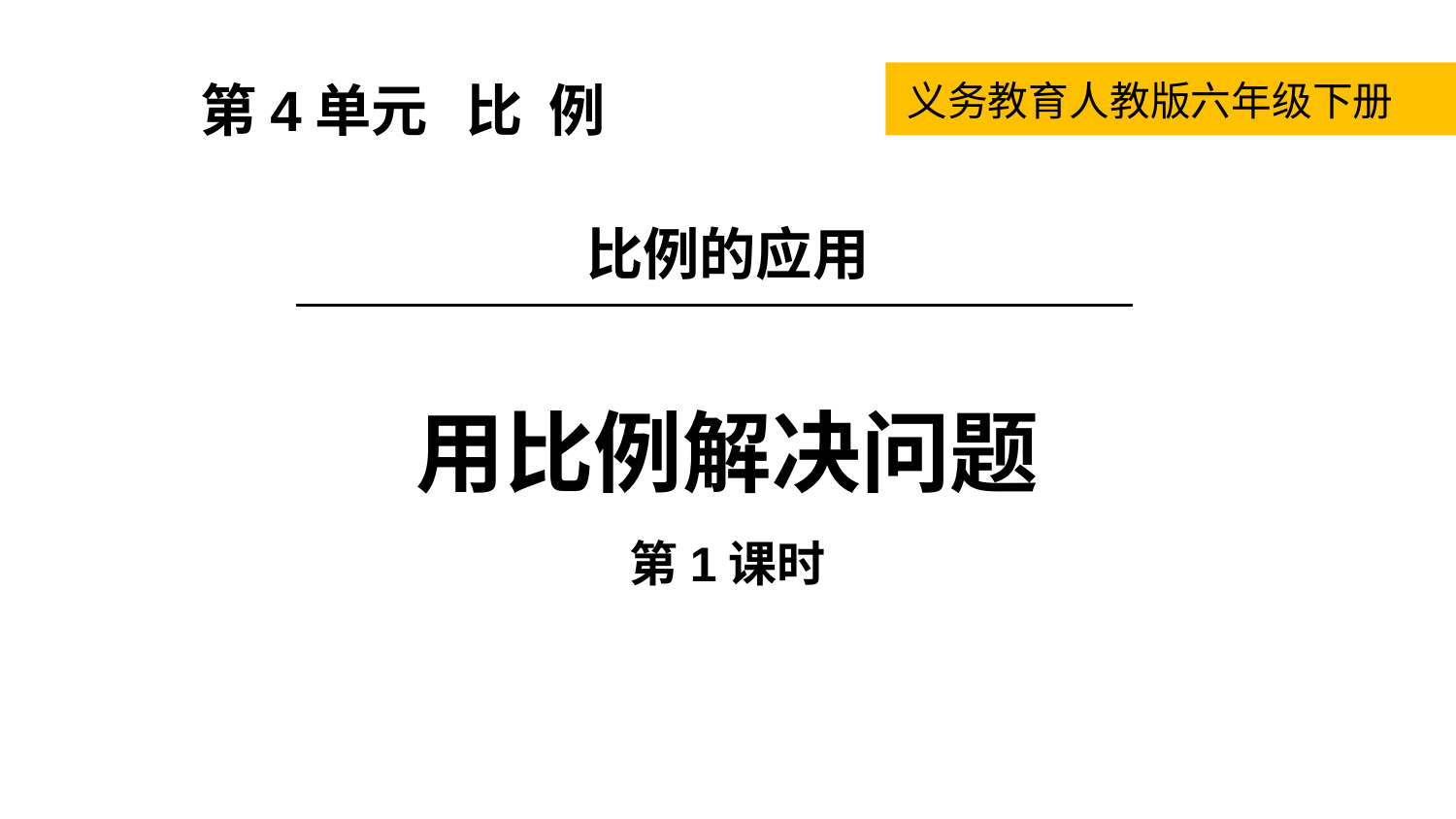

第4单元   比  例
义务教育人教版六年级下册
比例的应用
用比例解决问题
第1课时